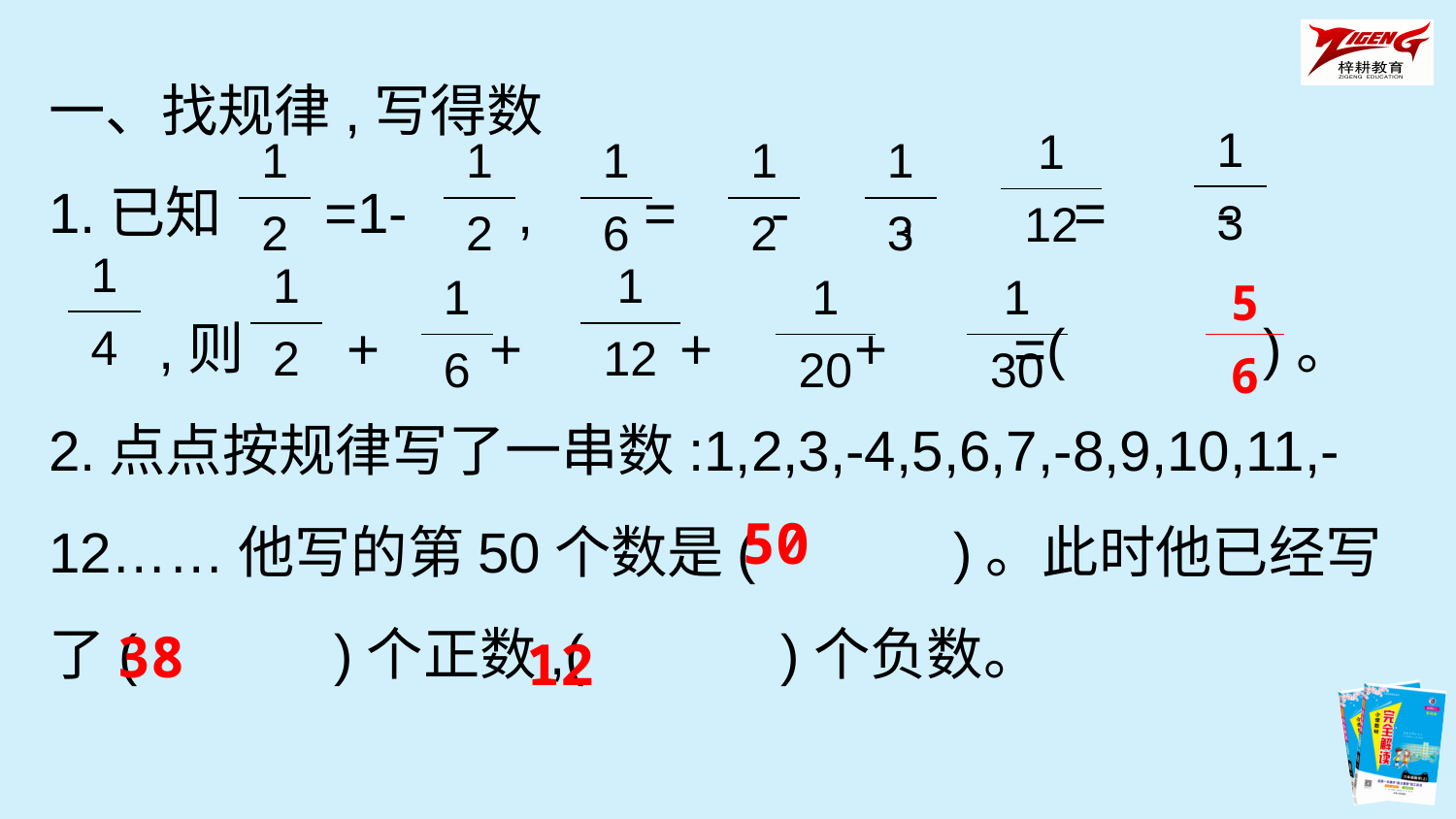

一、找规律,写得数
1.已知       =1-       ,       =      -       ,          =       -
       ,则       +       +          +         +        =(　　　)。
2.点点按规律写了一串数:1,2,3,-4,5,6,7,-8,9,10,11,-12……他写的第50个数是(　　　)。此时他已经写了(　　　)个正数,(　　　)个负数。
| 1 |
| --- |
| 3 |
| 1 |
| --- |
| 12 |
| 1 |
| --- |
| 2 |
| 1 |
| --- |
| 2 |
| 1 |
| --- |
| 6 |
| 1 |
| --- |
| 2 |
| 1 |
| --- |
| 3 |
| 1 |
| --- |
| 4 |
| 1 |
| --- |
| 2 |
| 1 |
| --- |
| 12 |
| 1 |
| --- |
| 6 |
| 1 |
| --- |
| 20 |
| 1 |
| --- |
| 30 |
| 5 |
| --- |
| 6 |
50
38
12